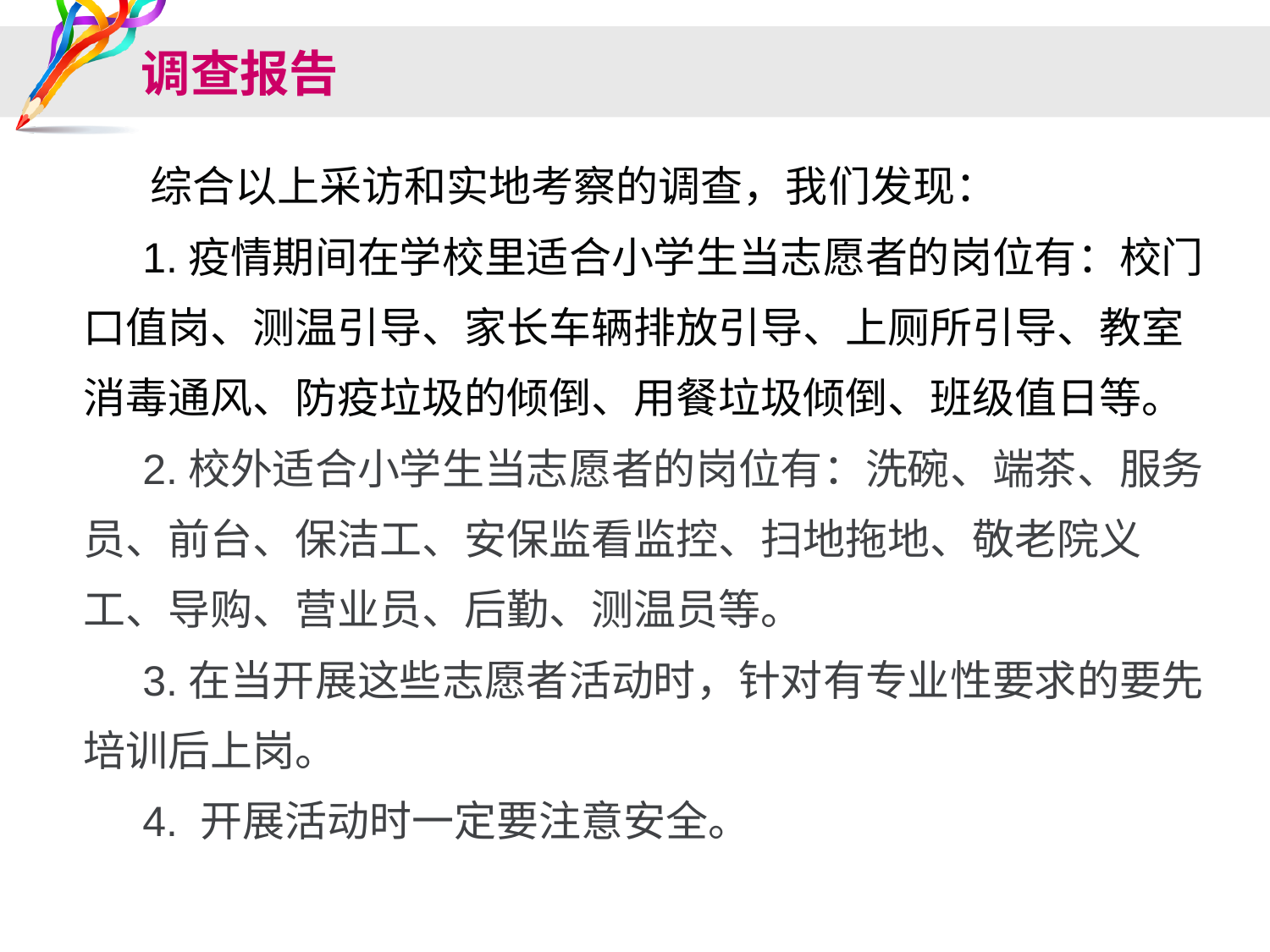

# 调查报告
      综合以上采访和实地考察的调查，我们发现：
     1.疫情期间在学校里适合小学生当志愿者的岗位有：校门口值岗、测温引导、家长车辆排放引导、上厕所引导、教室消毒通风、防疫垃圾的倾倒、用餐垃圾倾倒、班级值日等。
     2.校外适合小学生当志愿者的岗位有：洗碗、端茶、服务员、前台、保洁工、安保监看监控、扫地拖地、敬老院义工、导购、营业员、后勤、测温员等。
     3.在当开展这些志愿者活动时，针对有专业性要求的要先培训后上岗。
     4. 开展活动时一定要注意安全。